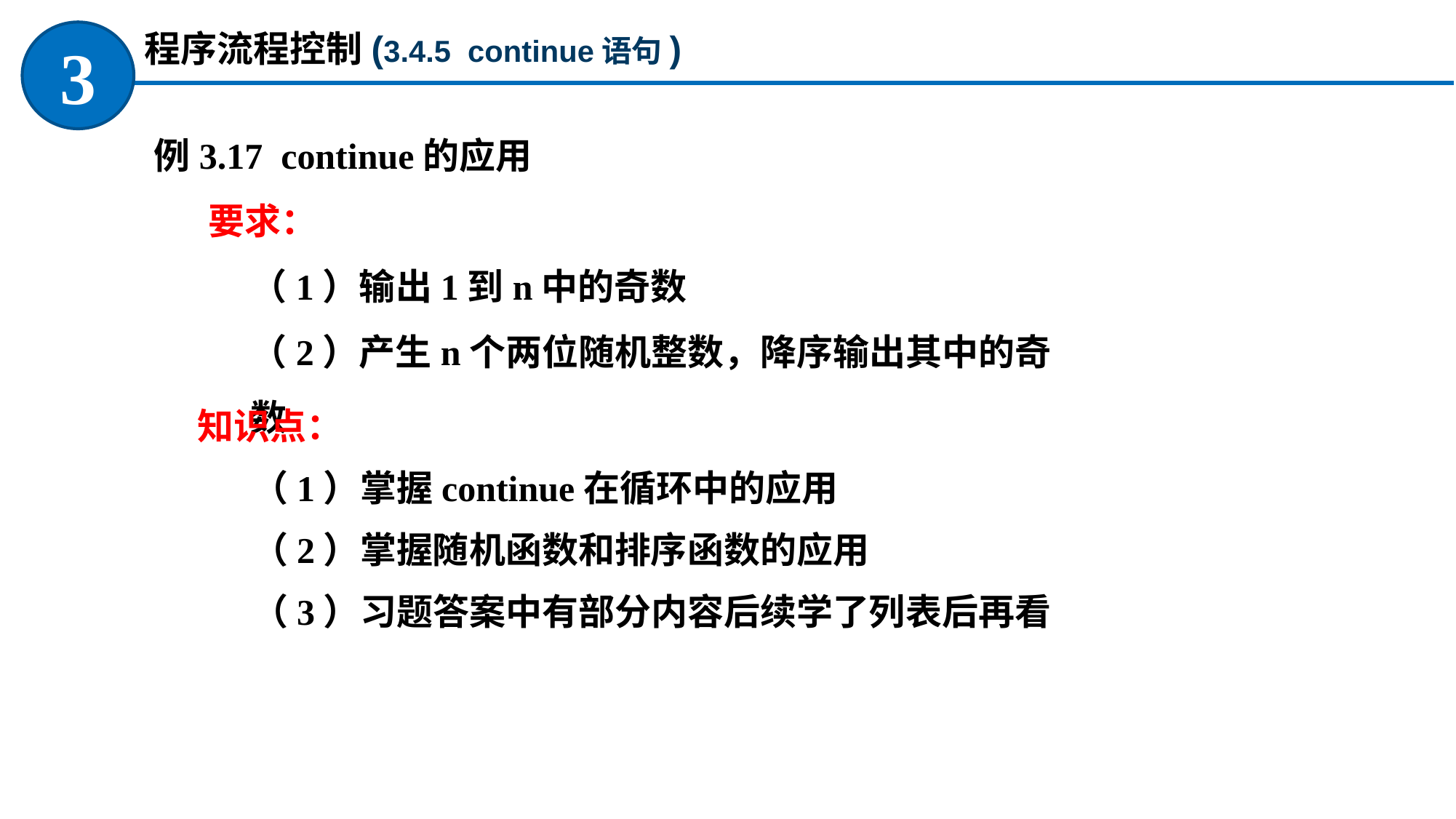

程序流程控制(3.4.5  continue语句)
3
例3.17  continue的应用
要求：
（1）输出1到n中的奇数
（2）产生n个两位随机整数，降序输出其中的奇数
知识点：
（1）掌握continue在循环中的应用
（2）掌握随机函数和排序函数的应用
（3）习题答案中有部分内容后续学了列表后再看